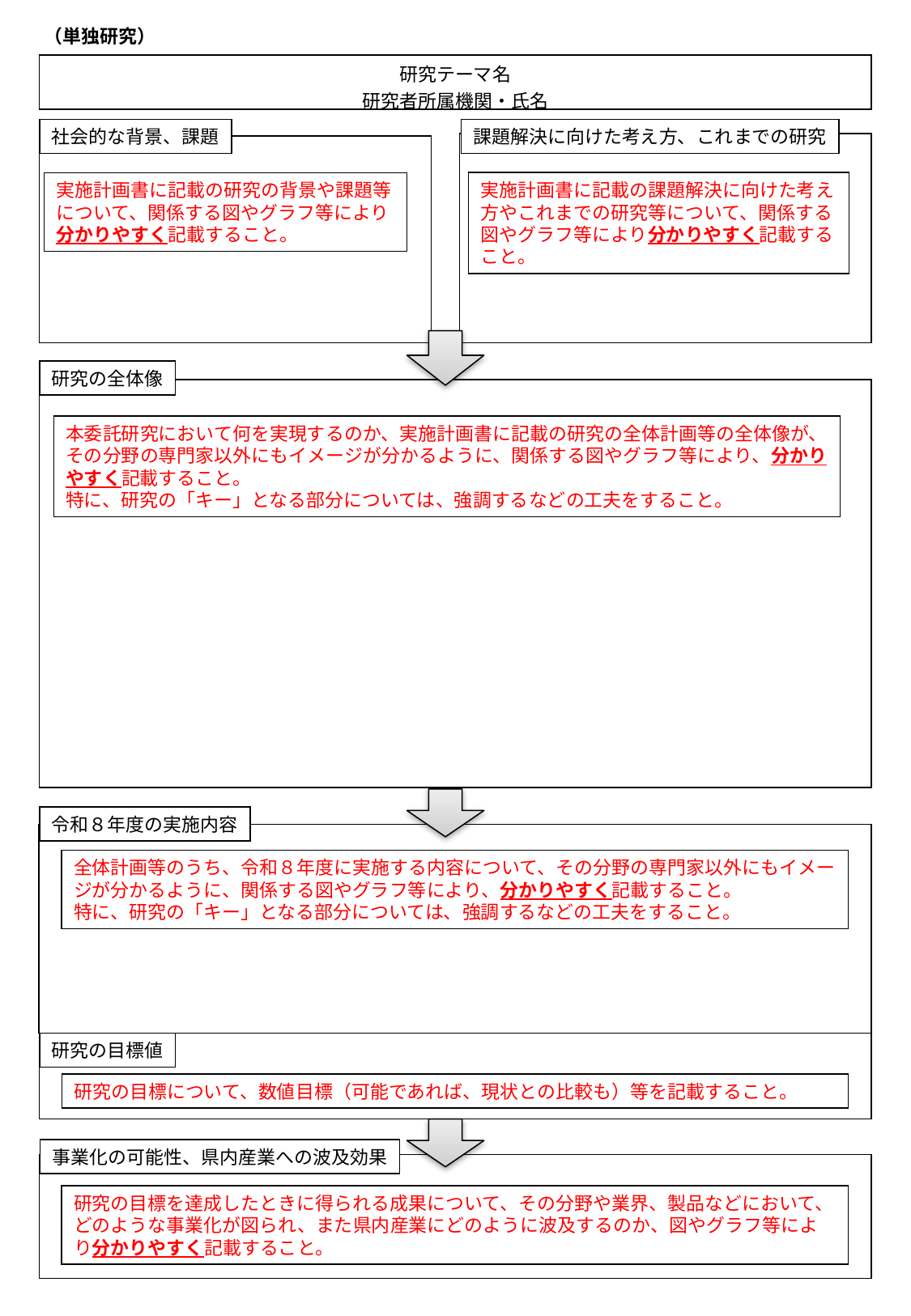

（単独研究）
| 研究テーマ名 研究者所属機関・氏名 |
| --- |
社会的な背景、課題
課題解決に向けた考え方、これまでの研究

実施計画書に記載の研究の背景や課題等について、関係する図やグラフ等により分かりやすく記載すること。
実施計画書に記載の課題解決に向けた考え方やこれまでの研究等について、関係する図やグラフ等により分かりやすく記載すること。

研究の全体像

本委託研究において何を実現するのか、実施計画書に記載の研究の全体計画等の全体像が、その分野の専門家以外にもイメージが分かるように、関係する図やグラフ等により、分かりやすく記載すること。
特に、研究の「キー」となる部分については、強調するなどの工夫をすること。

令和８年度の実施内容

全体計画等のうち、令和８年度に実施する内容について、その分野の専門家以外にもイメージが分かるように、関係する図やグラフ等により、分かりやすく記載すること。
特に、研究の「キー」となる部分については、強調するなどの工夫をすること。

研究の目標値
研究の目標について、数値目標（可能であれば、現状との比較も）等を記載すること。

事業化の可能性、県内産業への波及効果

研究の目標を達成したときに得られる成果について、その分野や業界、製品などにおいて、どのような事業化が図られ、また県内産業にどのように波及するのか、図やグラフ等により分かりやすく記載すること。